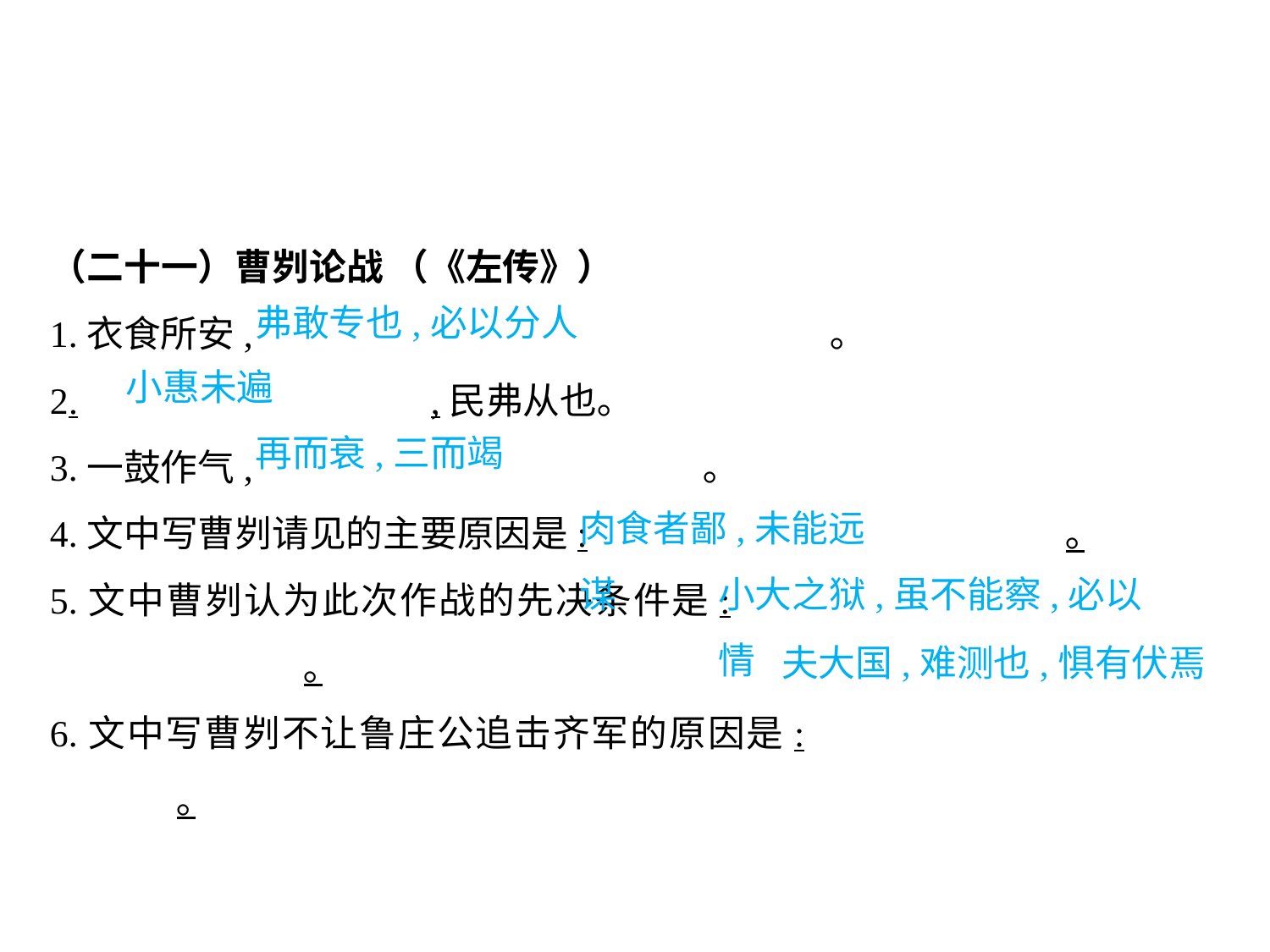

（二十一）曹刿论战 （《左传》）
1.衣食所安,					 ｡
2.			,民弗从也｡
3.一鼓作气,				 ｡
4.文中写曹刿请见的主要原因是:				｡
5.文中曹刿认为此次作战的先决条件是:						｡
6.文中写曹刿不让鲁庄公追击齐军的原因是:					｡
弗敢专也,必以分人
小惠未遍
再而衰,三而竭
肉食者鄙,未能远谋
小大之狱,虽不能察,必以情
夫大国,难测也,惧有伏焉